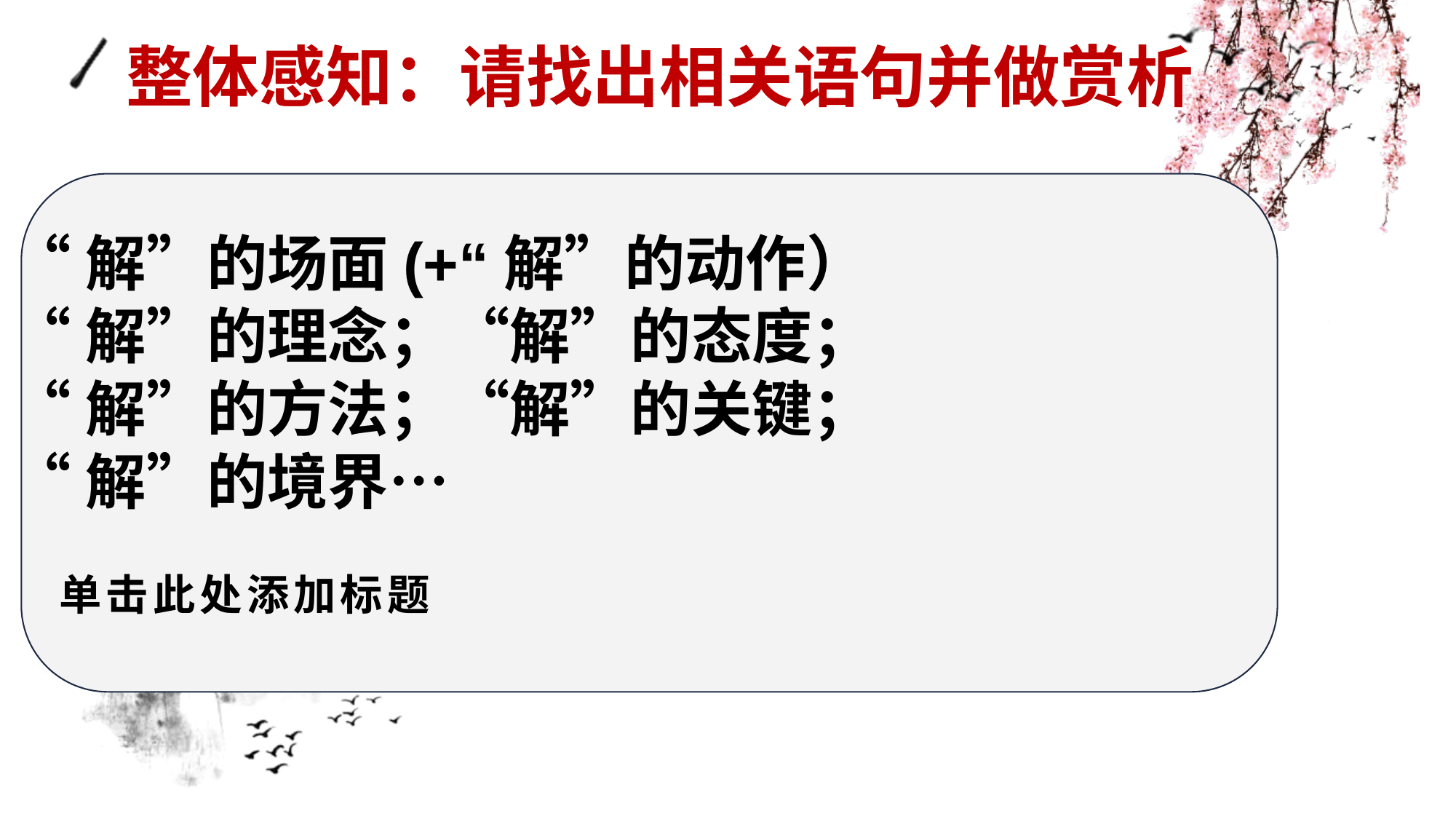

# 单击此处添加标题
      整体感知：请找出相关语句并做赏析

“解”的场面(+“解”的动作）
“解”的理念；“解”的态度；
“解”的方法；“解”的关键；
“解”的境界…